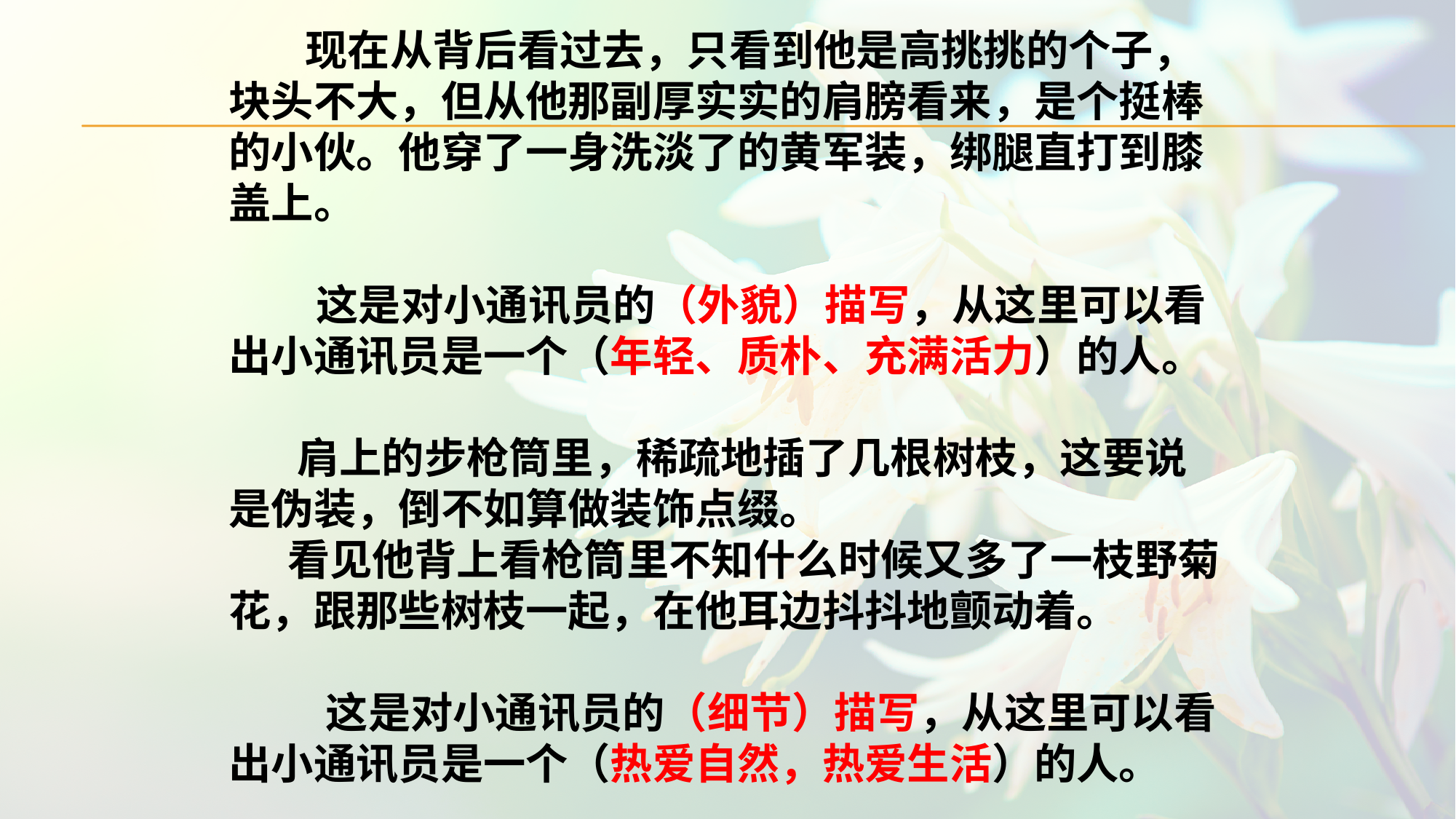

现在从背后看过去，只看到他是高挑挑的个子，块头不大，但从他那副厚实实的肩膀看来，是个挺棒的小伙。他穿了一身洗淡了的黄军装，绑腿直打到膝盖上。

        这是对小通讯员的（外貌）描写，从这里可以看出小通讯员是一个（年轻、质朴、充满活力）的人。

      肩上的步枪筒里，稀疏地插了几根树枝，这要说是伪装，倒不如算做装饰点缀。
     看见他背上看枪筒里不知什么时候又多了一枝野菊花，跟那些树枝一起，在他耳边抖抖地颤动着。

         这是对小通讯员的（细节）描写，从这里可以看出小通讯员是一个（热爱自然，热爱生活）的人。